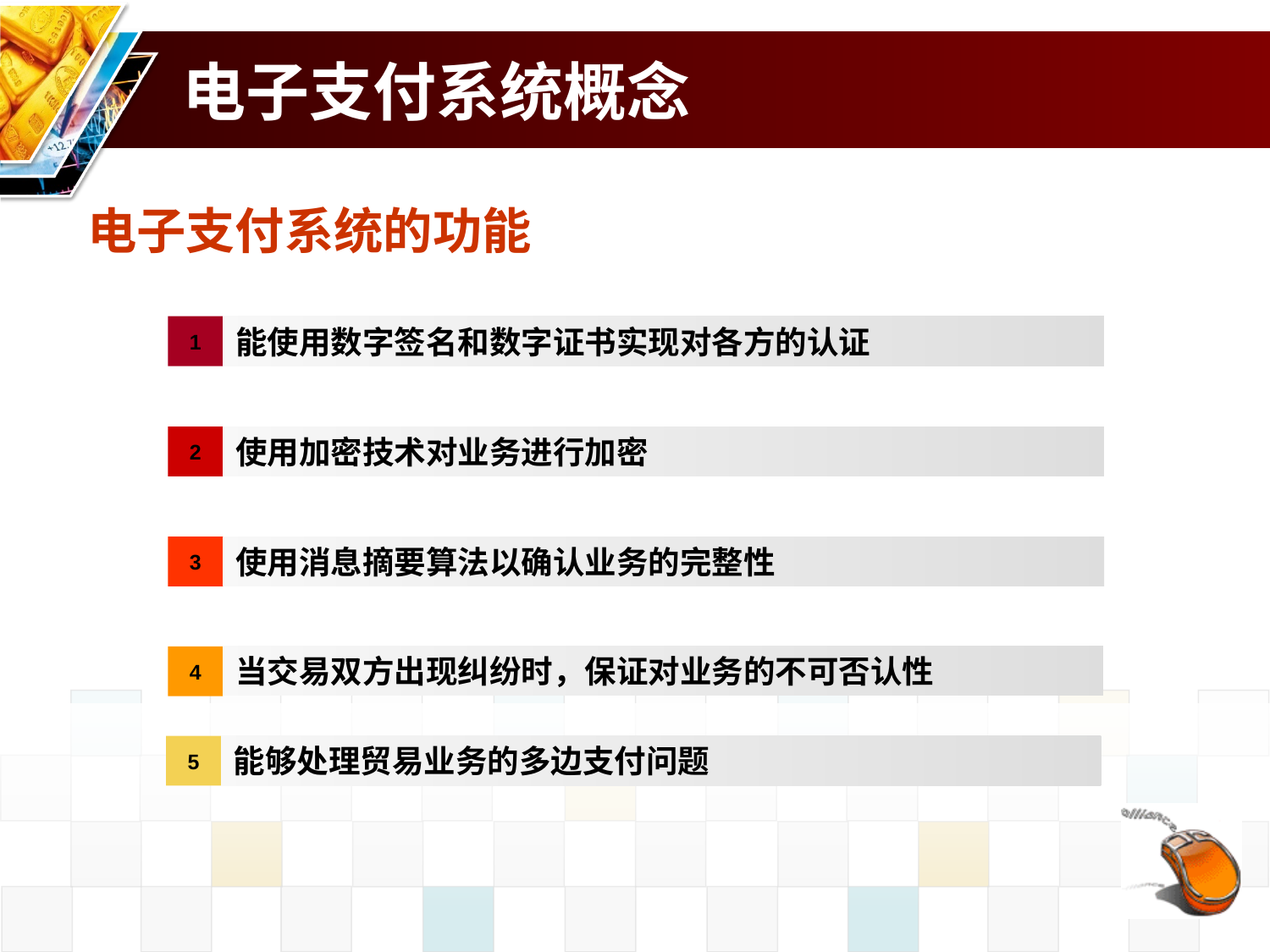

# 电子支付系统概念
电子支付系统的功能
1
能使用数字签名和数字证书实现对各方的认证
2
使用加密技术对业务进行加密
3
使用消息摘要算法以确认业务的完整性
4
当交易双方出现纠纷时，保证对业务的不可否认性
5
能够处理贸易业务的多边支付问题